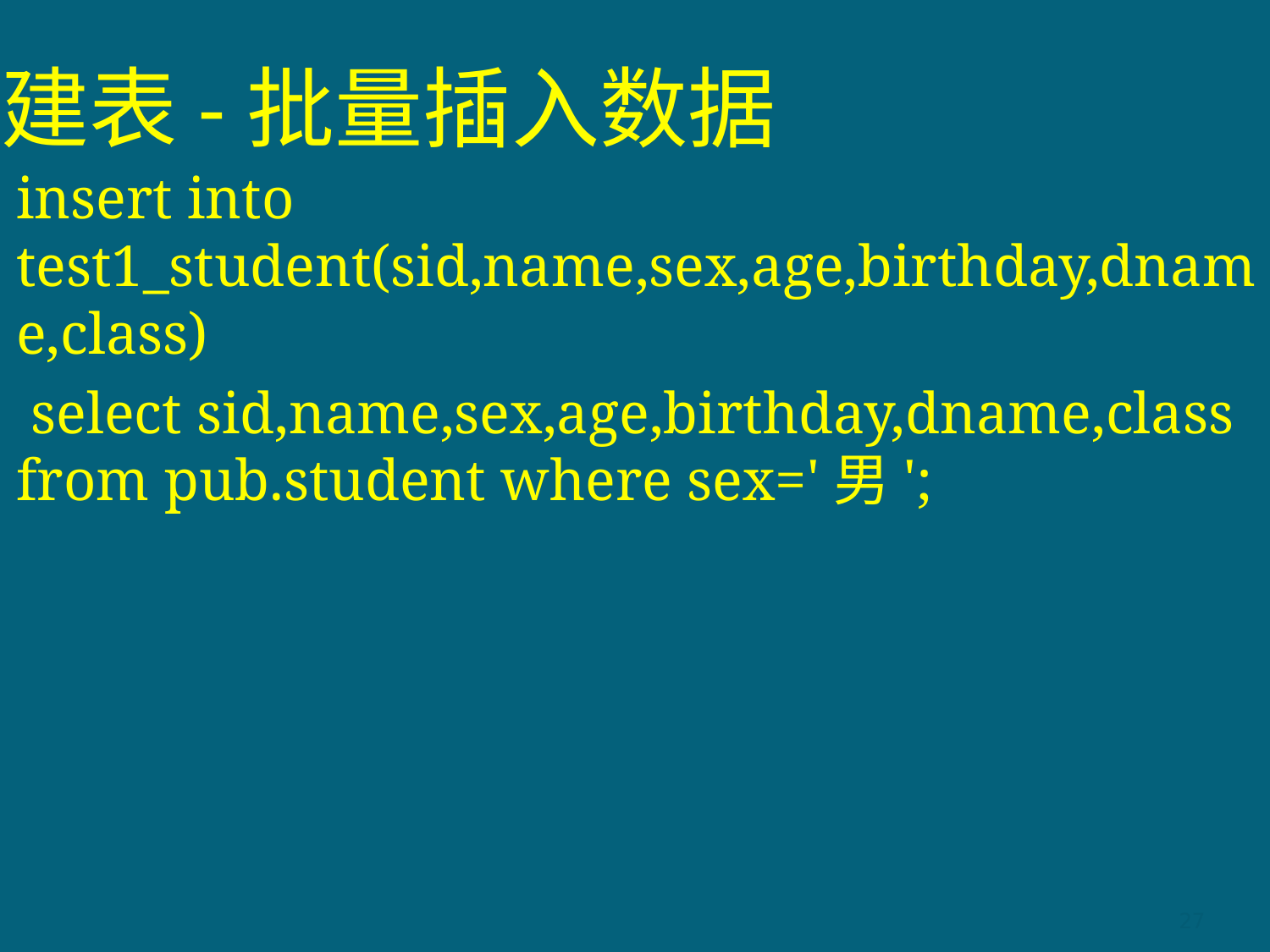

# 建表-批量插入数据
insert into test1_student(sid,name,sex,age,birthday,dname,class)
 select sid,name,sex,age,birthday,dname,class from pub.student where sex='男';

27